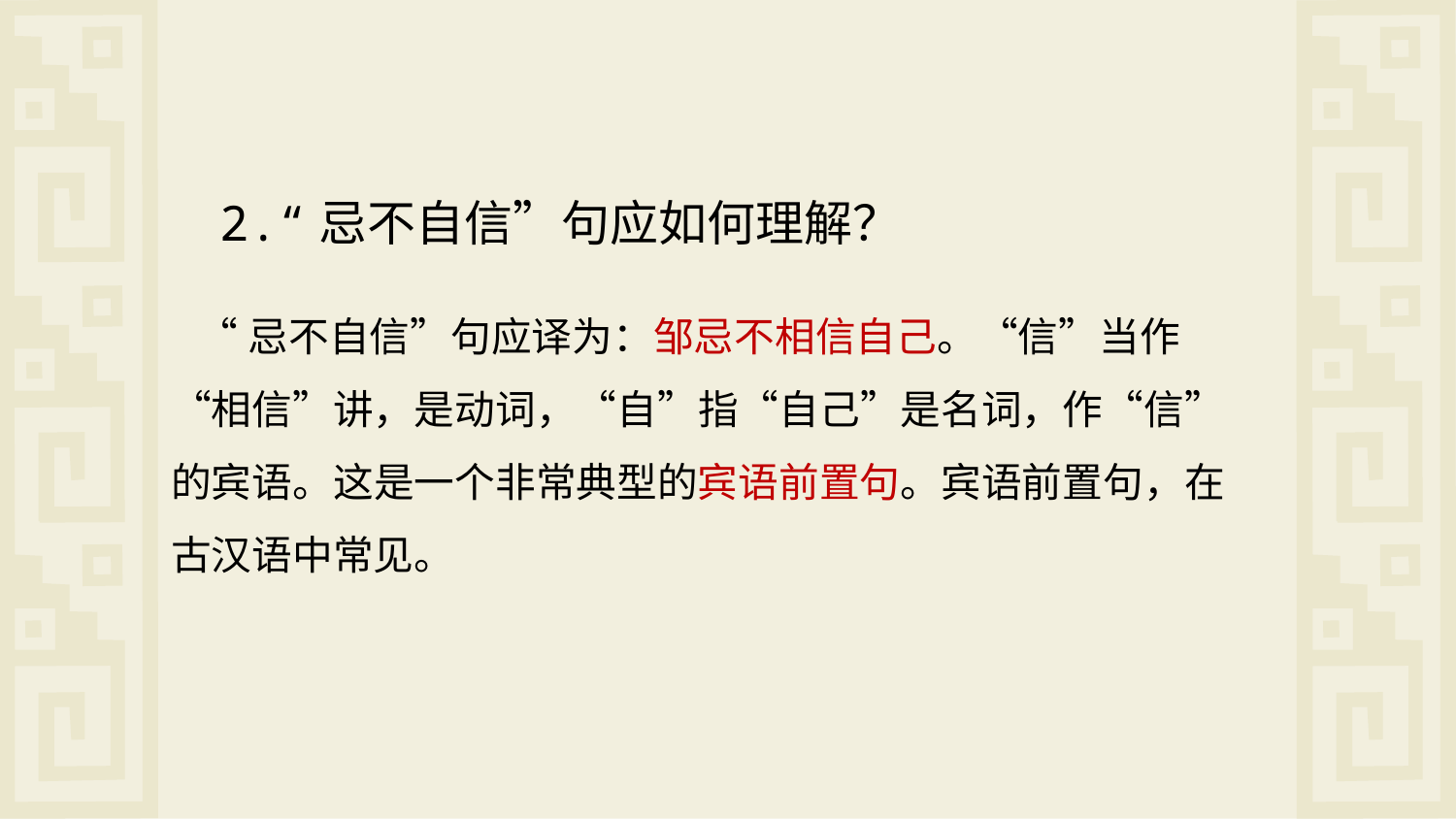

2.“忌不自信”句应如何理解？
   “忌不自信”句应译为：邹忌不相信自己。“信”当作“相信”讲，是动词，“自”指“自己”是名词，作“信”的宾语。这是一个非常典型的宾语前置句。宾语前置句，在古汉语中常见。